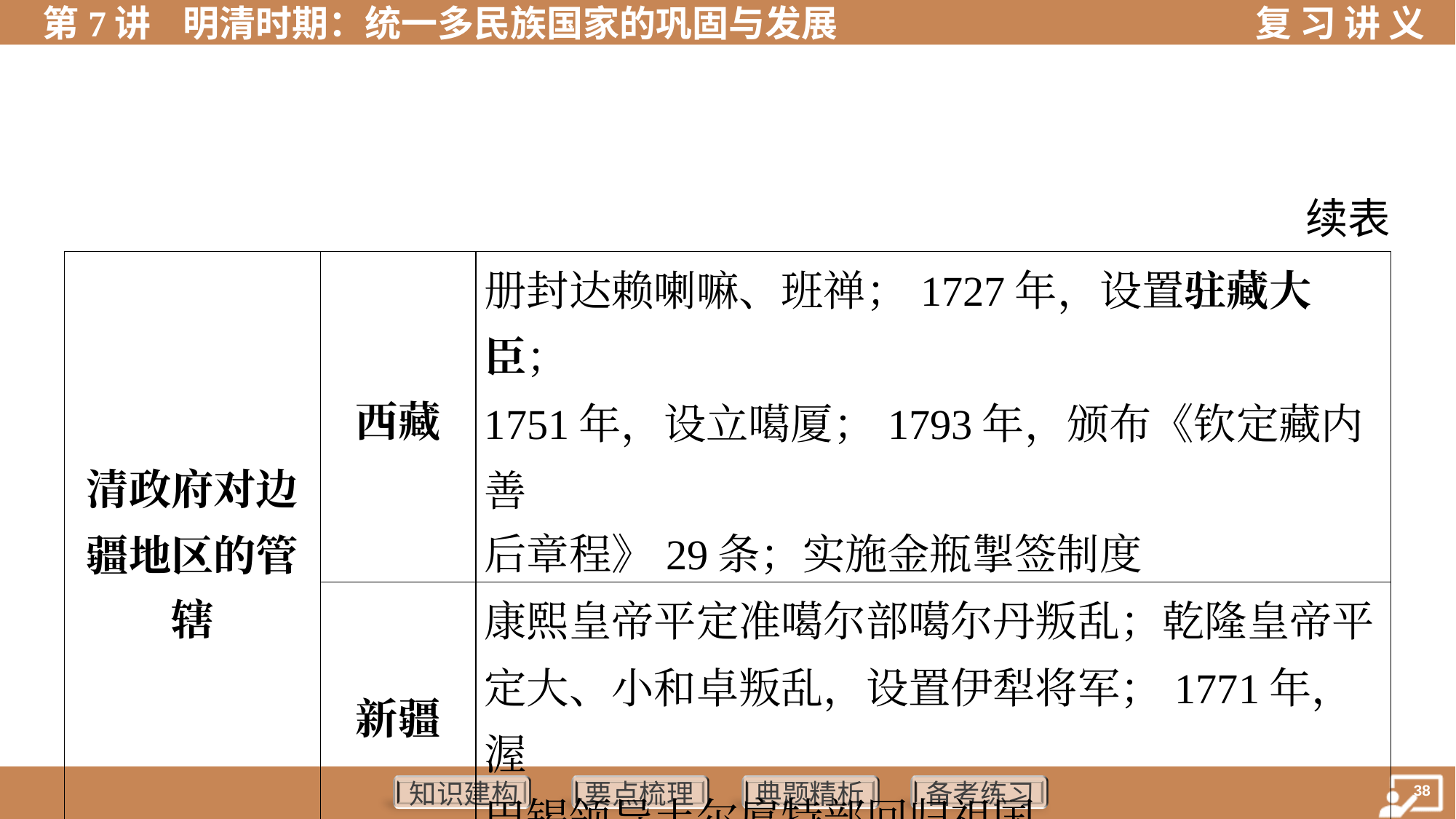

续表
| 清政府对边 疆地区的管 辖 | 西藏 | 册封达赖喇嘛、班禅；1727年，设置驻藏大臣； 1751年，设立噶厦；1793年，颁布《钦定藏内善 后章程》29条；实施金瓶掣签制度 |  |
| --- | --- | --- | --- |
|  | 新疆 | 康熙皇帝平定准噶尔部噶尔丹叛乱；乾隆皇帝平 定大、小和卓叛乱，设置伊犁将军；1771年，渥 巴锡领导土尔扈特部回归祖国 |  |